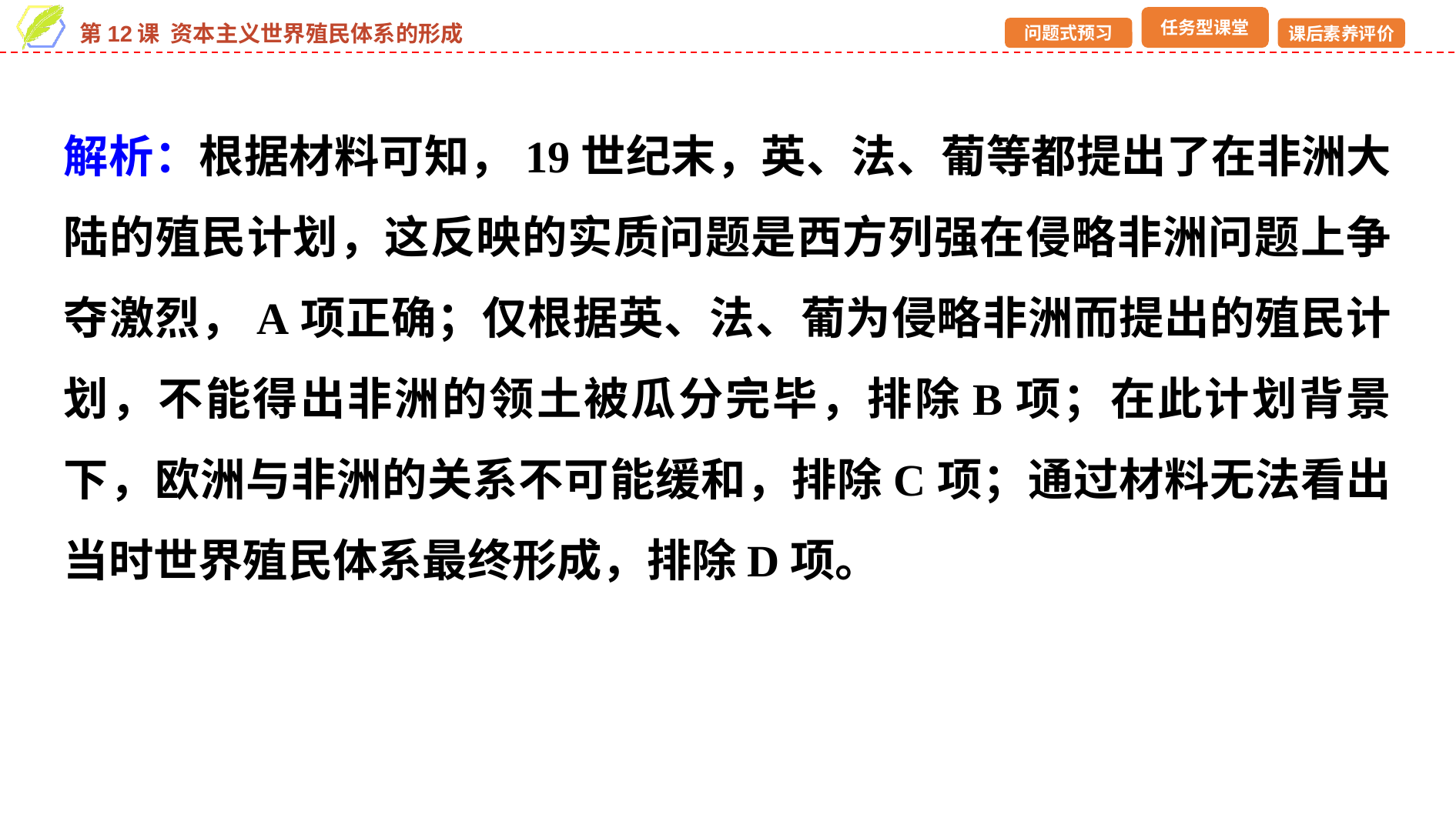

解析：根据材料可知，19世纪末，英、法、葡等都提出了在非洲大陆的殖民计划，这反映的实质问题是西方列强在侵略非洲问题上争夺激烈，A项正确；仅根据英、法、葡为侵略非洲而提出的殖民计划，不能得出非洲的领土被瓜分完毕，排除B项；在此计划背景下，欧洲与非洲的关系不可能缓和，排除C项；通过材料无法看出当时世界殖民体系最终形成，排除D项。